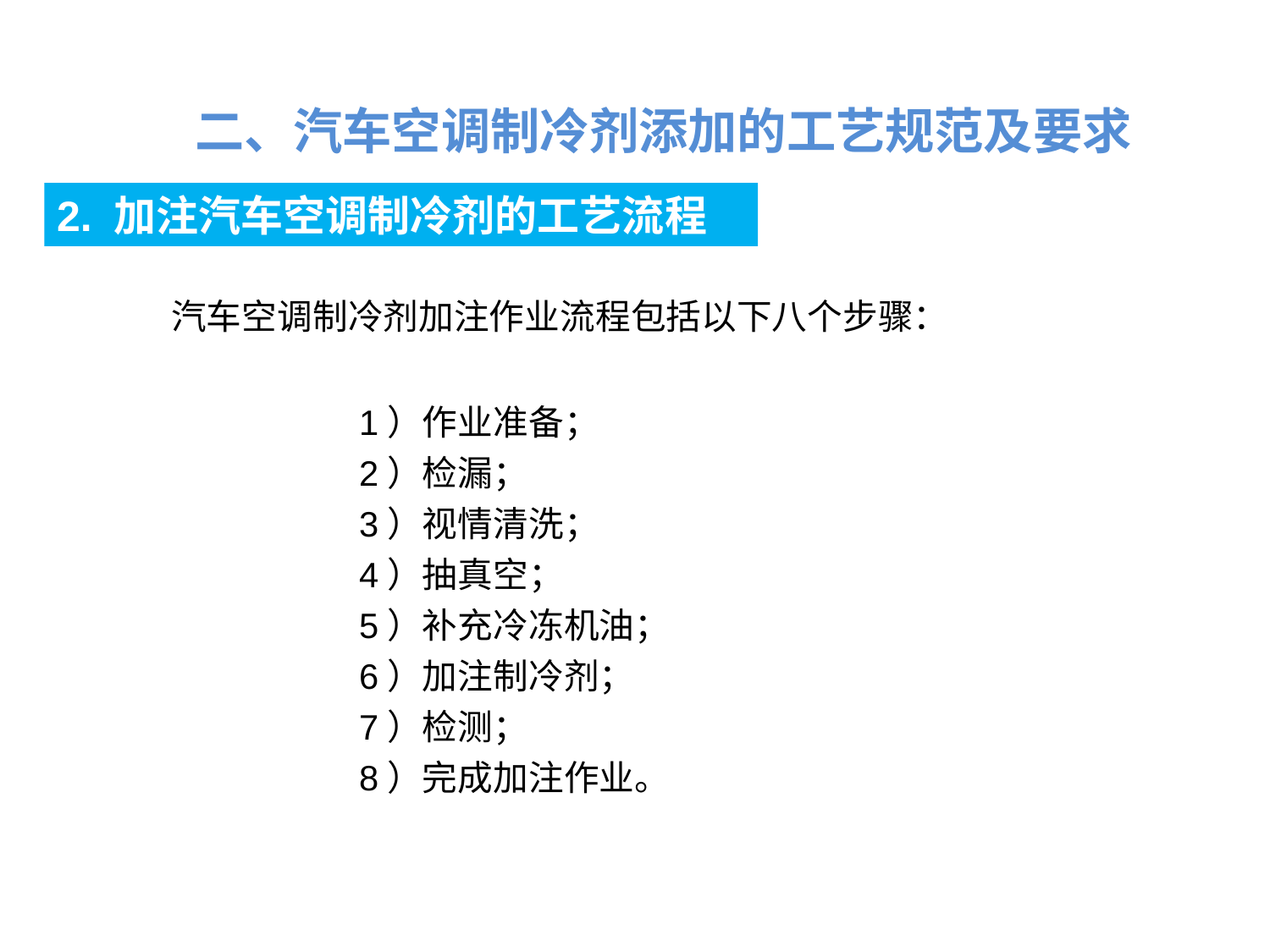

二、汽车空调制冷剂添加的工艺规范及要求
2. 加注汽车空调制冷剂的工艺流程
汽车空调制冷剂加注作业流程包括以下八个步骤：
1）作业准备；
2）检漏；
3）视情清洗；
4）抽真空；
5）补充冷冻机油；
6）加注制冷剂；
7）检测；
8）完成加注作业。